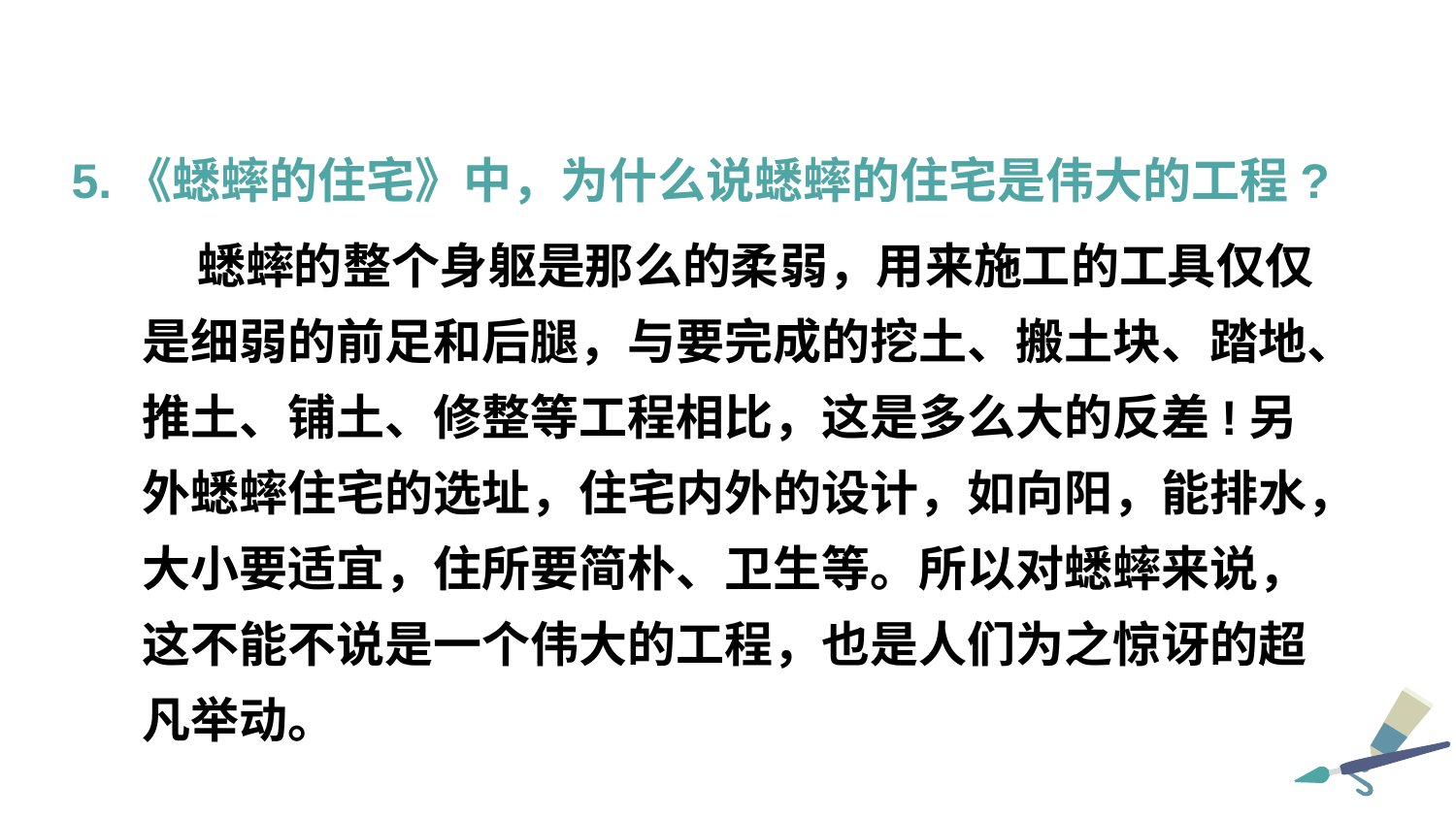

5.《蟋蟀的住宅》中，为什么说蟋蟀的住宅是伟大的工程?
    蟋蟀的整个身躯是那么的柔弱，用来施工的工具仅仅是细弱的前足和后腿，与要完成的挖土、搬土块、踏地、推土、铺土、修整等工程相比，这是多么大的反差!另外蟋蟀住宅的选址，住宅内外的设计，如向阳，能排水，大小要适宜，住所要简朴、卫生等。所以对蟋蟀来说，这不能不说是一个伟大的工程，也是人们为之惊讶的超凡举动。